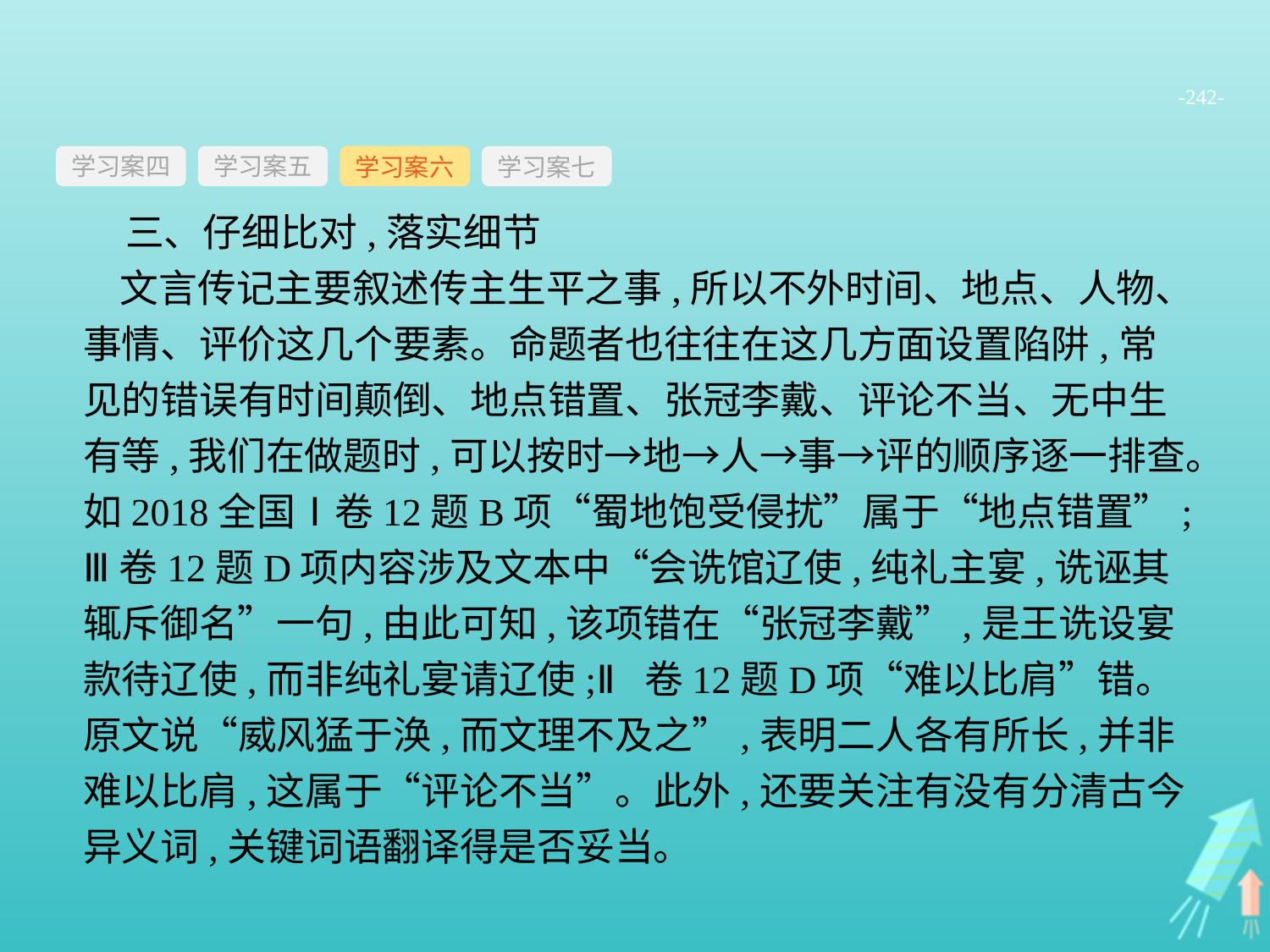

-242-
学习案四
学习案六
学习案七
学习案五
三、仔细比对,落实细节
文言传记主要叙述传主生平之事,所以不外时间、地点、人物、事情、评价这几个要素。命题者也往往在这几方面设置陷阱,常见的错误有时间颠倒、地点错置、张冠李戴、评论不当、无中生有等,我们在做题时,可以按时→地→人→事→评的顺序逐一排查。如2018全国Ⅰ卷12题B项“蜀地饱受侵扰”属于“地点错置”;Ⅲ卷12题D项内容涉及文本中“会诜馆辽使,纯礼主宴,诜诬其辄斥御名”一句,由此可知,该项错在“张冠李戴”,是王诜设宴款待辽使,而非纯礼宴请辽使;Ⅱ卷12题D项“难以比肩”错。原文说“威风猛于涣,而文理不及之”,表明二人各有所长,并非难以比肩,这属于“评论不当”。此外,还要关注有没有分清古今异义词,关键词语翻译得是否妥当。